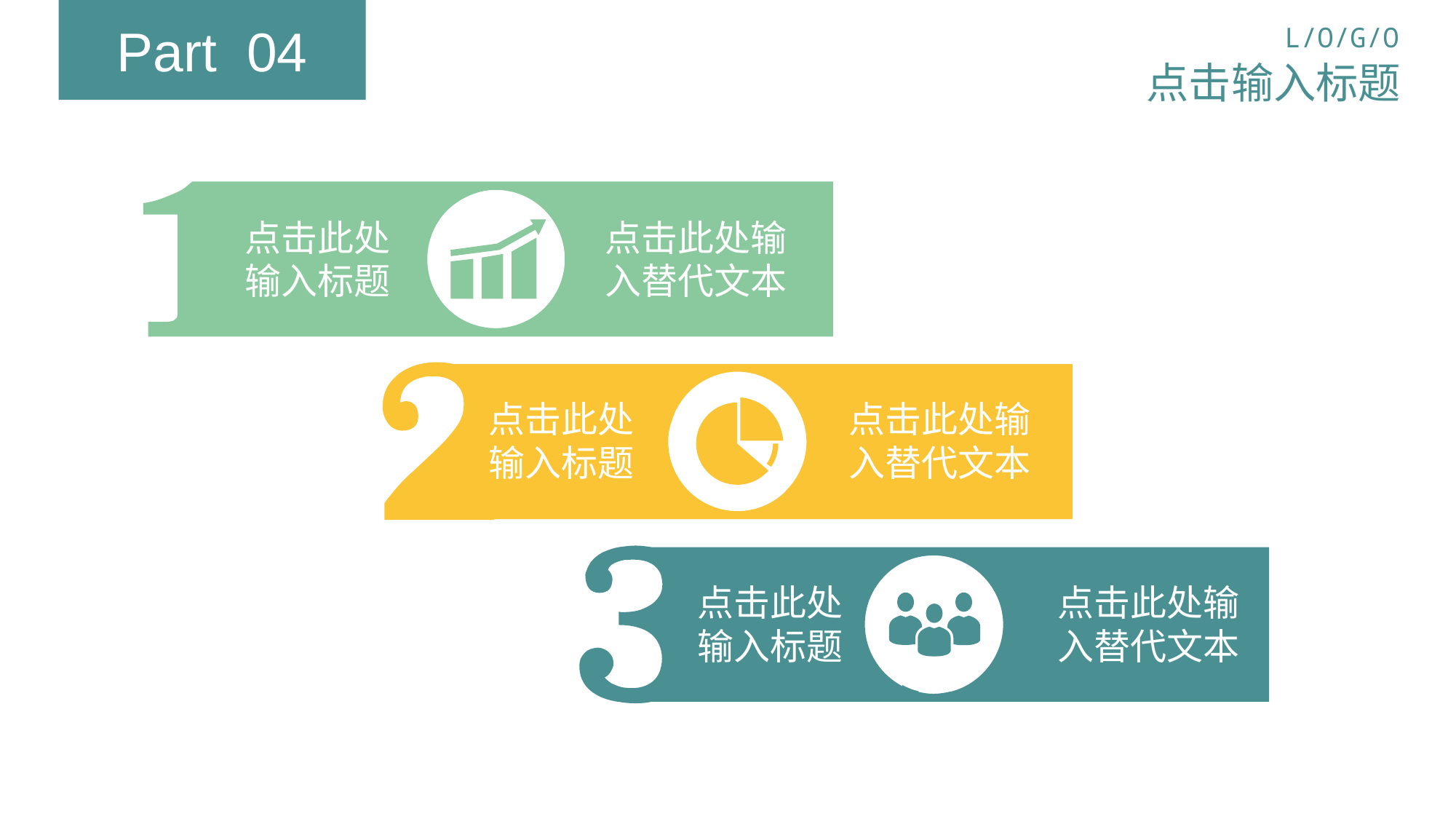

Part  04
L/O/G/O
点击输入标题

点击此处输入标题
点击此处输入替代文本

点击此处输入标题
点击此处输入替代文本

点击此处输入标题
点击此处输入替代文本